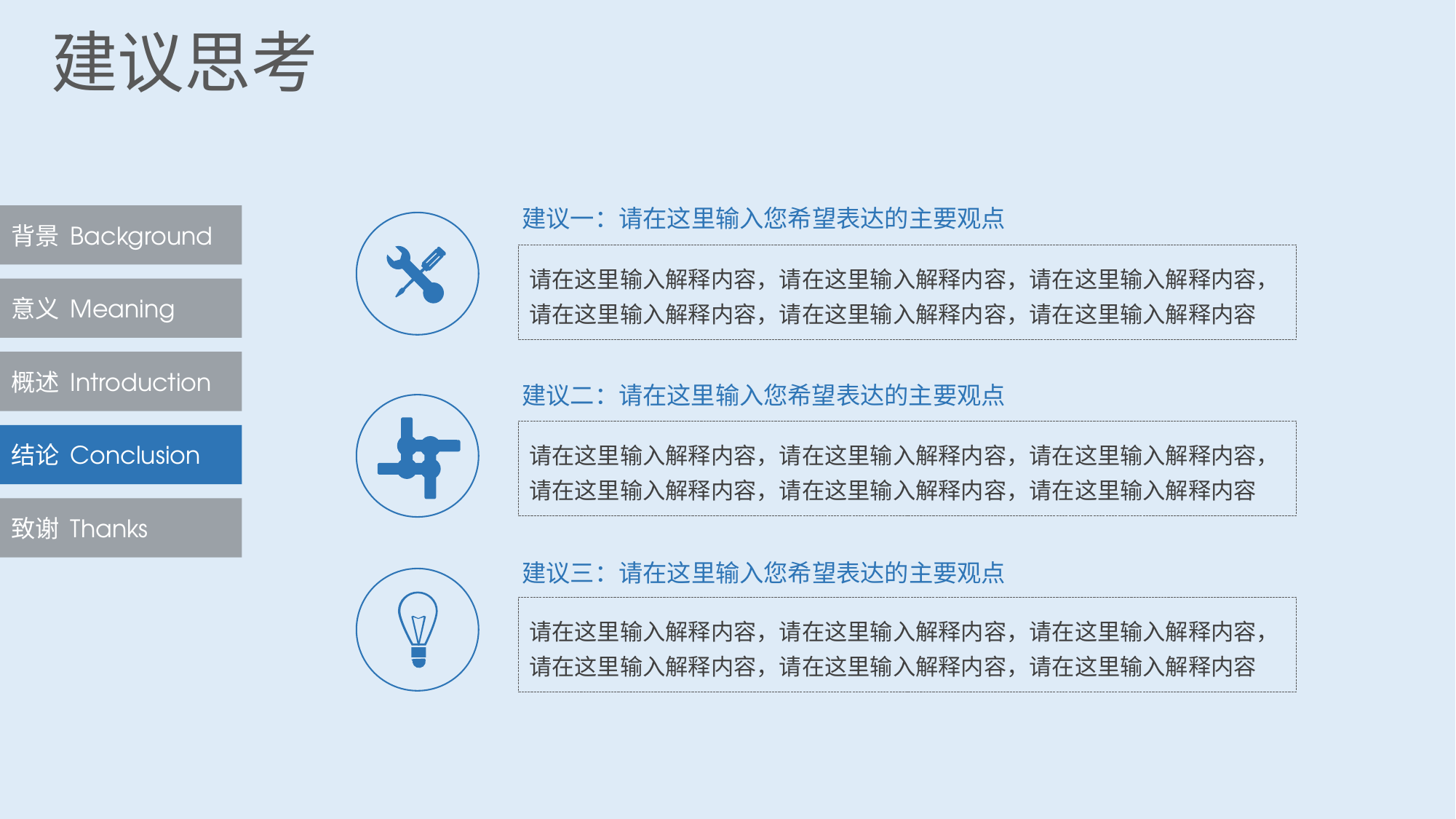

建议思考
建议一：请在这里输入您希望表达的主要观点
背景 Background

请在这里输入解释内容，请在这里输入解释内容，请在这里输入解释内容，请在这里输入解释内容，请在这里输入解释内容，请在这里输入解释内容

意义 Meaning
概述 Introduction
建议二：请在这里输入您希望表达的主要观点

请在这里输入解释内容，请在这里输入解释内容，请在这里输入解释内容，请在这里输入解释内容，请在这里输入解释内容，请在这里输入解释内容
结论 Conclusion
致谢 Thanks
建议三：请在这里输入您希望表达的主要观点

请在这里输入解释内容，请在这里输入解释内容，请在这里输入解释内容，请在这里输入解释内容，请在这里输入解释内容，请在这里输入解释内容